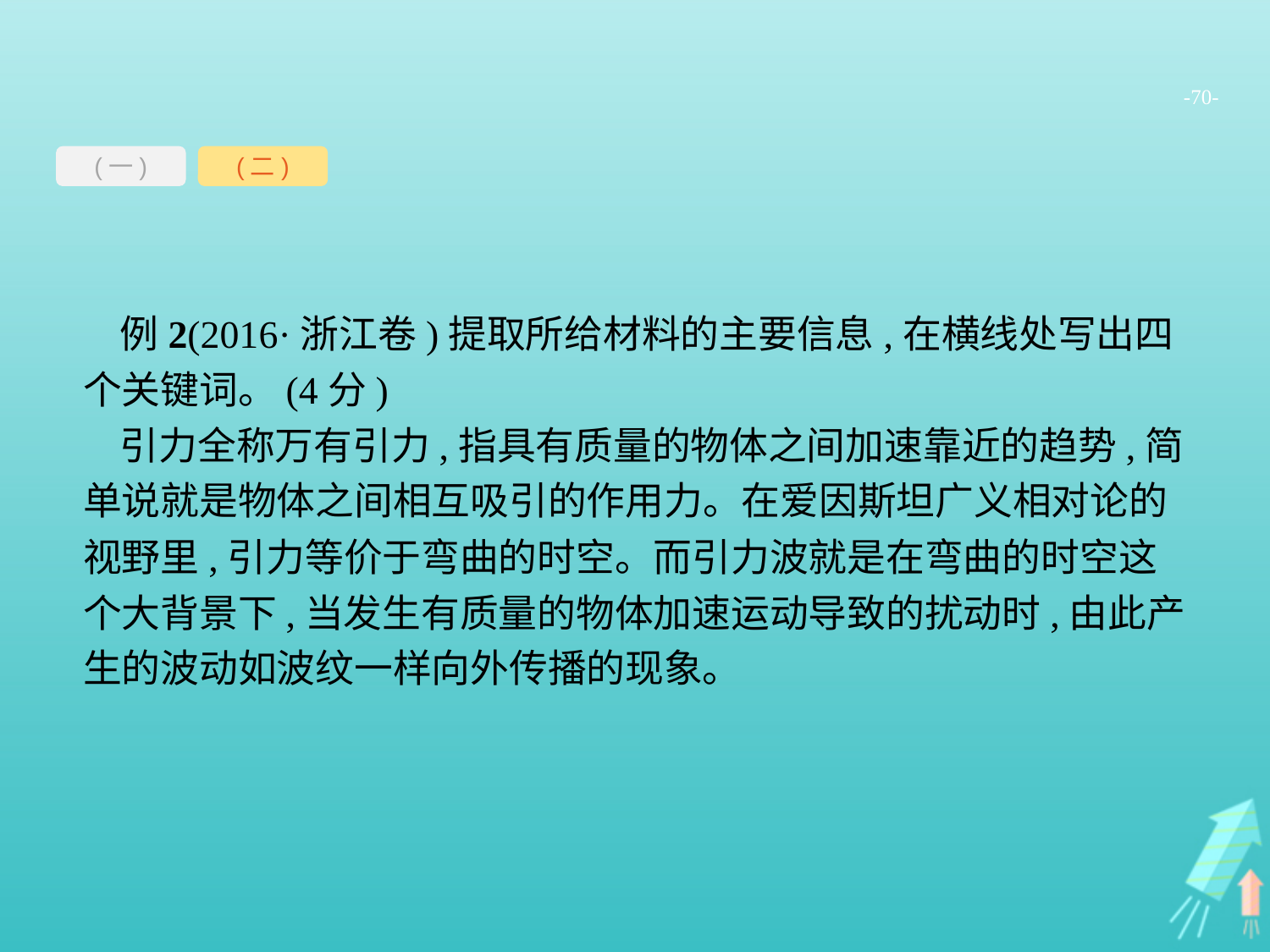

-70-
(一)
(二)
例2(2016·浙江卷)提取所给材料的主要信息,在横线处写出四个关键词。(4分)
引力全称万有引力,指具有质量的物体之间加速靠近的趋势,简单说就是物体之间相互吸引的作用力。在爱因斯坦广义相对论的视野里,引力等价于弯曲的时空。而引力波就是在弯曲的时空这个大背景下,当发生有质量的物体加速运动导致的扰动时,由此产生的波动如波纹一样向外传播的现象。